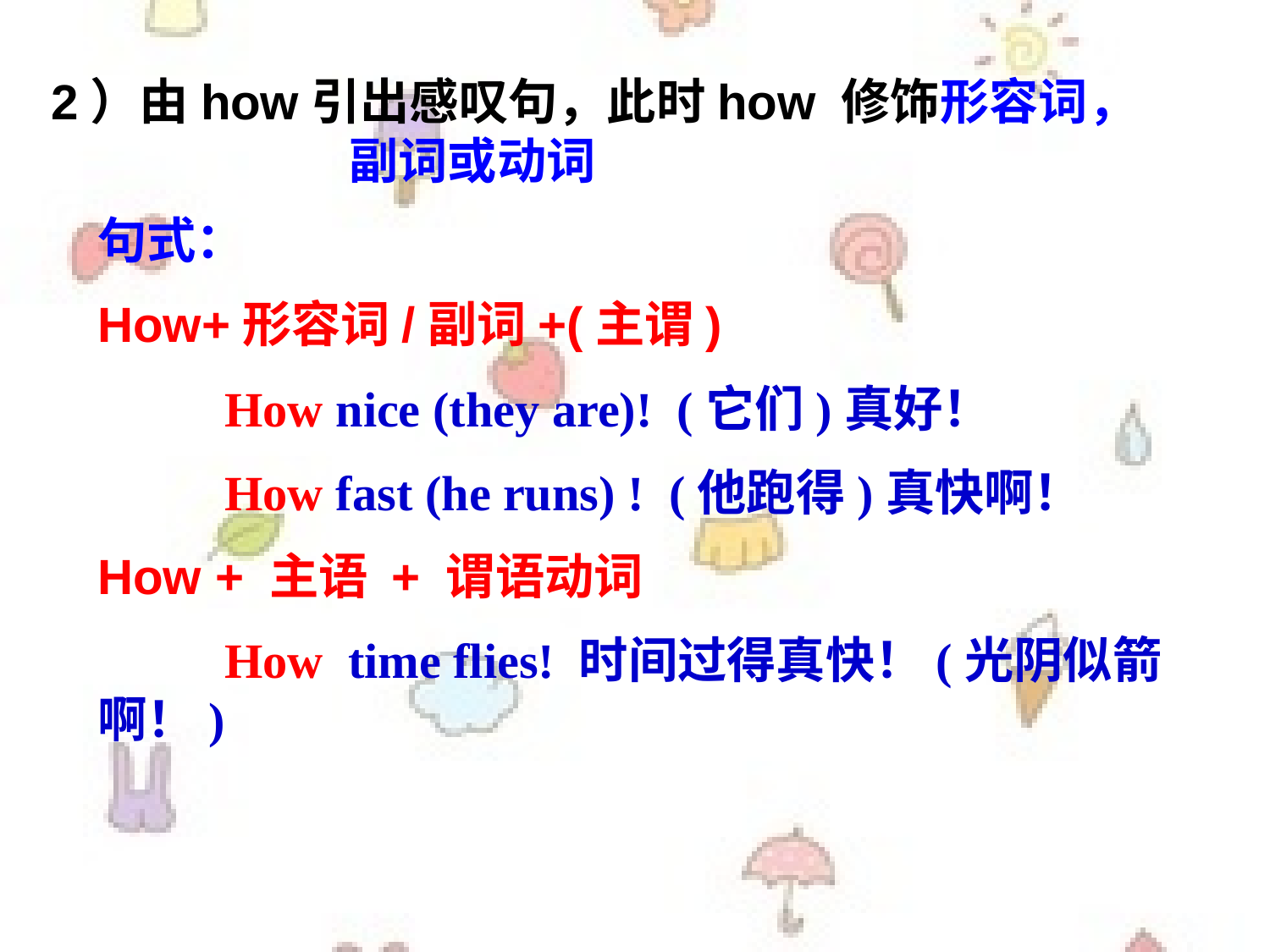

2）由how引出感叹句，此时how 修饰形容词，                          副词或动词
句式：
How+形容词/副词+(主谓)
	How nice (they are)!  (它们)真好！
	How fast (he runs) !  (他跑得)真快啊！
How + 主语 + 谓语动词
	How  time flies! 时间过得真快！(光阴似箭啊！)